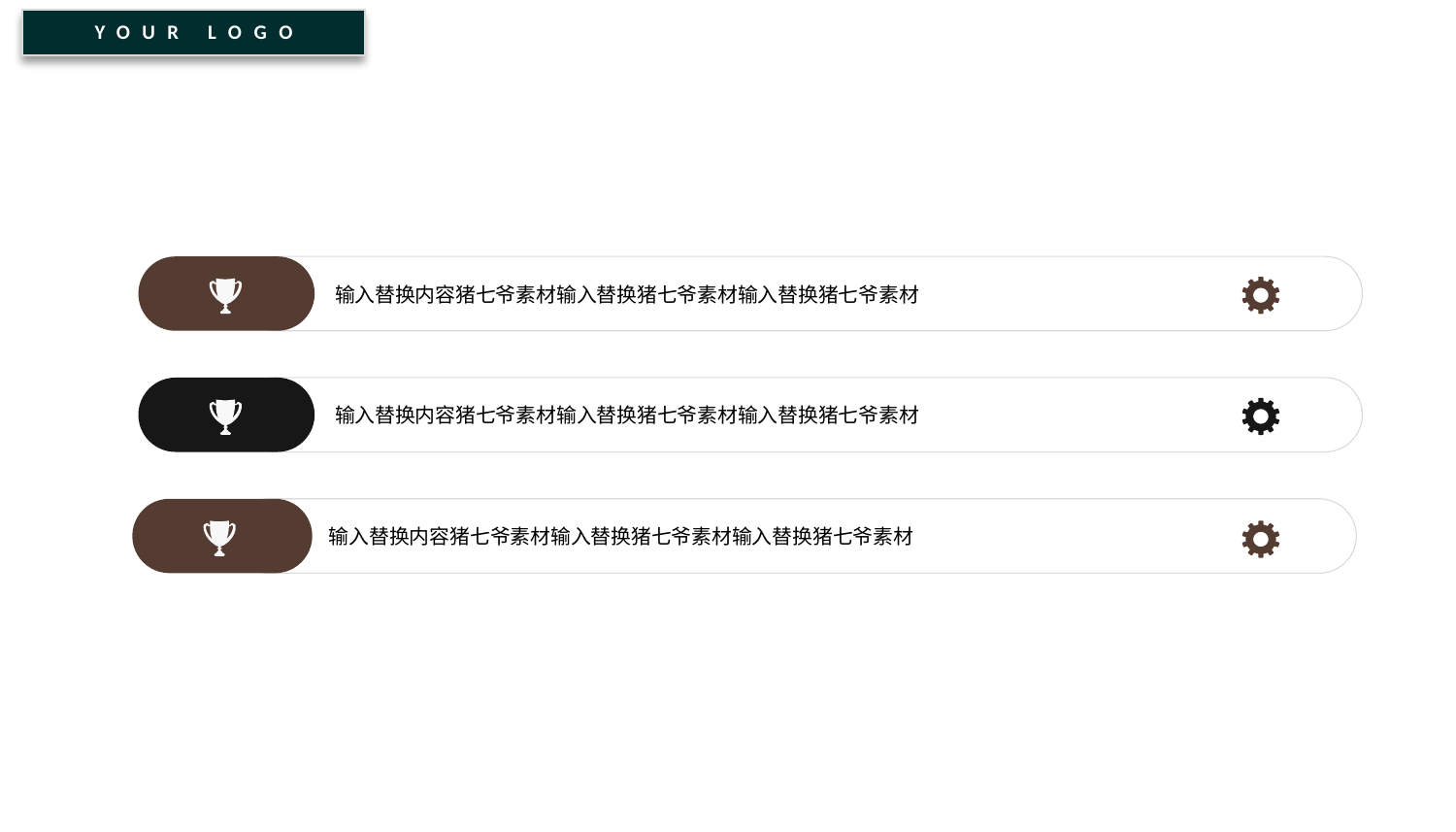

YOUR LOGO

输入替换内容猪七爷素材输入替换猪七爷素材输入替换猪七爷素材

输入替换内容猪七爷素材输入替换猪七爷素材输入替换猪七爷素材

输入替换内容猪七爷素材输入替换猪七爷素材输入替换猪七爷素材